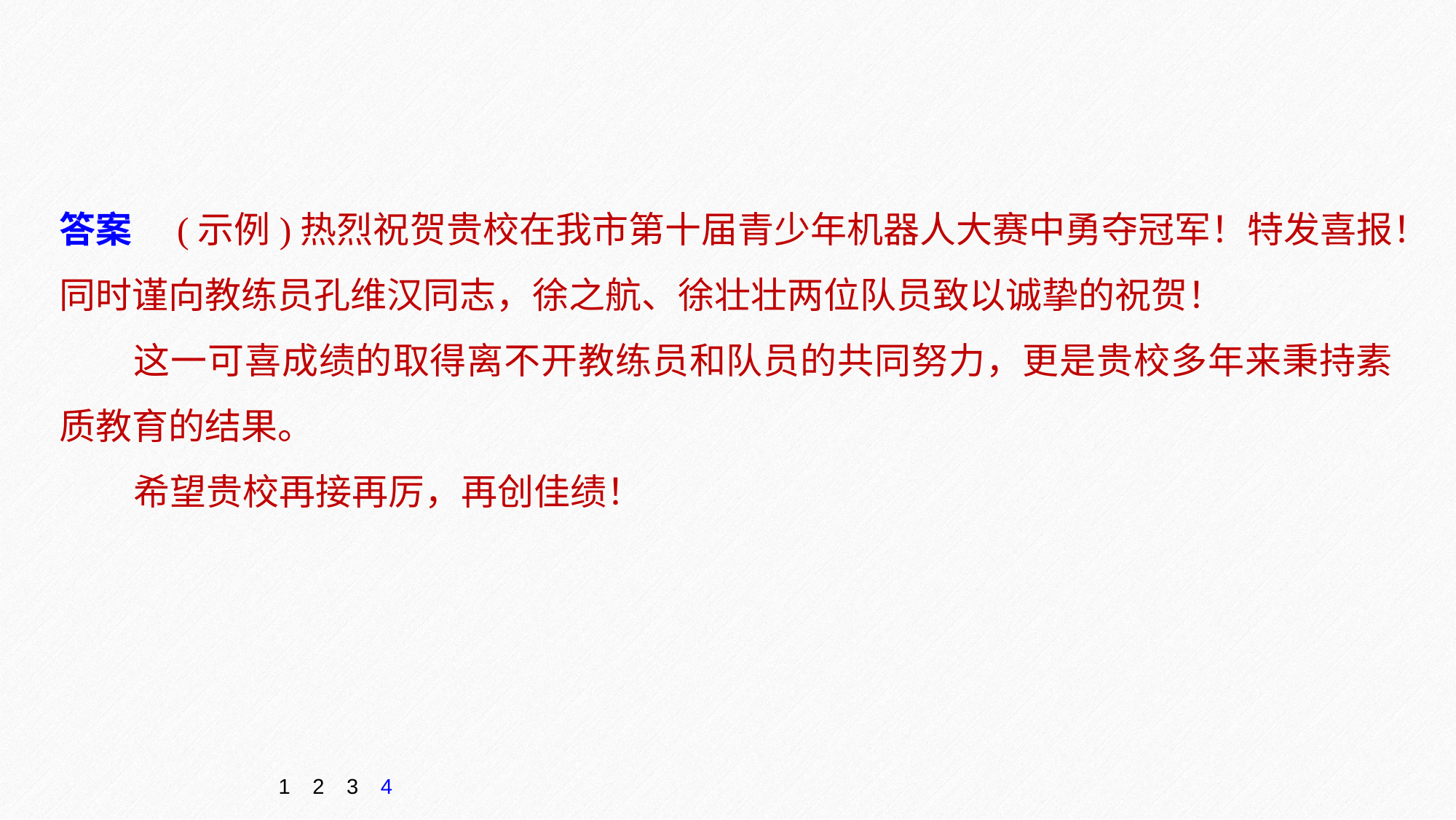

答案　(示例)热烈祝贺贵校在我市第十届青少年机器人大赛中勇夺冠军！特发喜报！同时谨向教练员孔维汉同志，徐之航、徐壮壮两位队员致以诚挚的祝贺！
这一可喜成绩的取得离不开教练员和队员的共同努力，更是贵校多年来秉持素质教育的结果。
希望贵校再接再厉，再创佳绩！
1
2
3
4